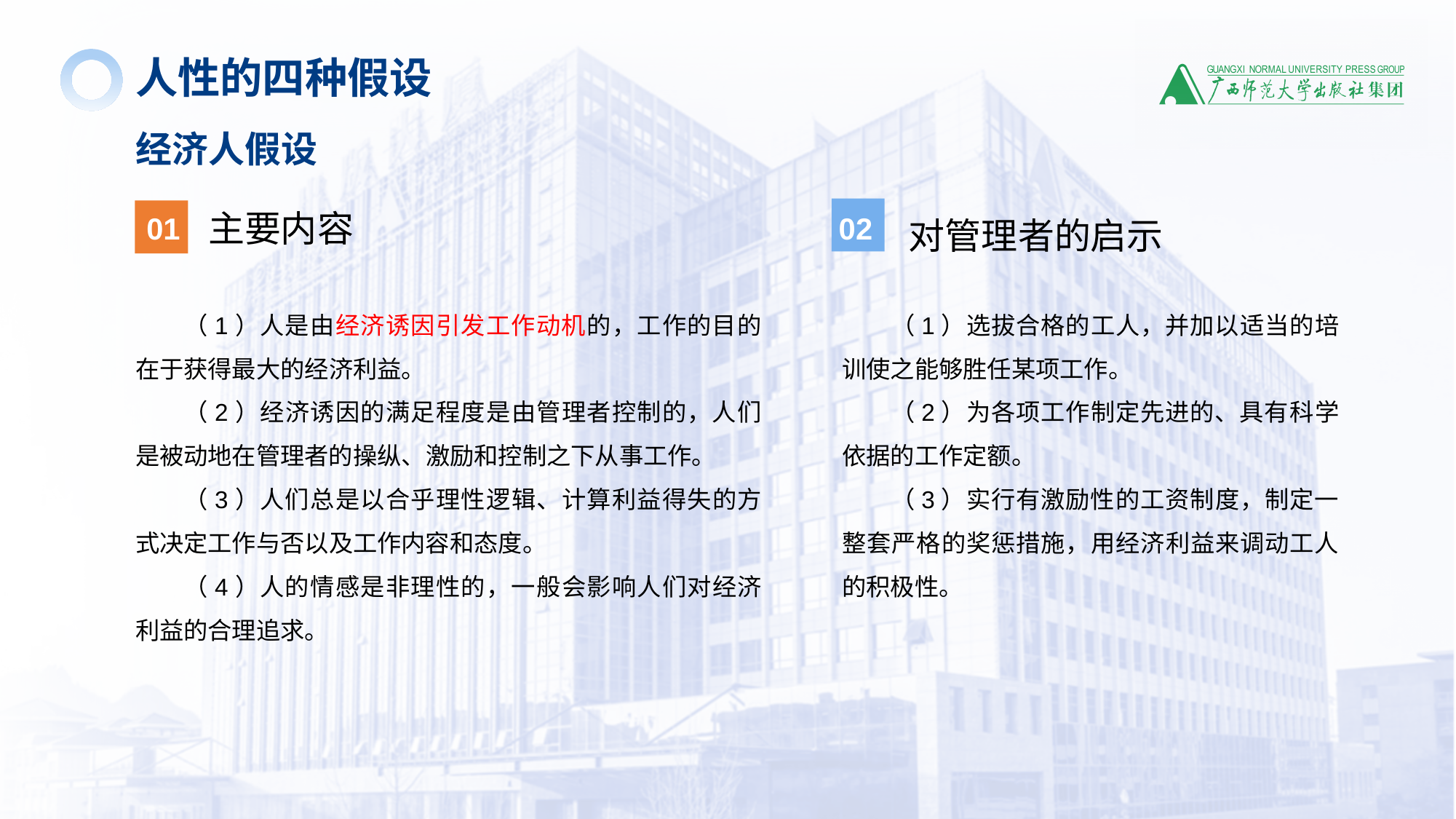

人性的四种假设

经济人假设

主要内容

01
02
对管理者的启示
（1）人是由经济诱因引发工作动机的，工作的目的在于获得最大的经济利益。
（2）经济诱因的满足程度是由管理者控制的，人们是被动地在管理者的操纵、激励和控制之下从事工作。
（3）人们总是以合乎理性逻辑、计算利益得失的方式决定工作与否以及工作内容和态度。
（4）人的情感是非理性的，一般会影响人们对经济利益的合理追求。
（1）选拔合格的工人，并加以适当的培训使之能够胜任某项工作。
（2）为各项工作制定先进的、具有科学依据的工作定额。
（3）实行有激励性的工资制度，制定一整套严格的奖惩措施，用经济利益来调动工人的积极性。